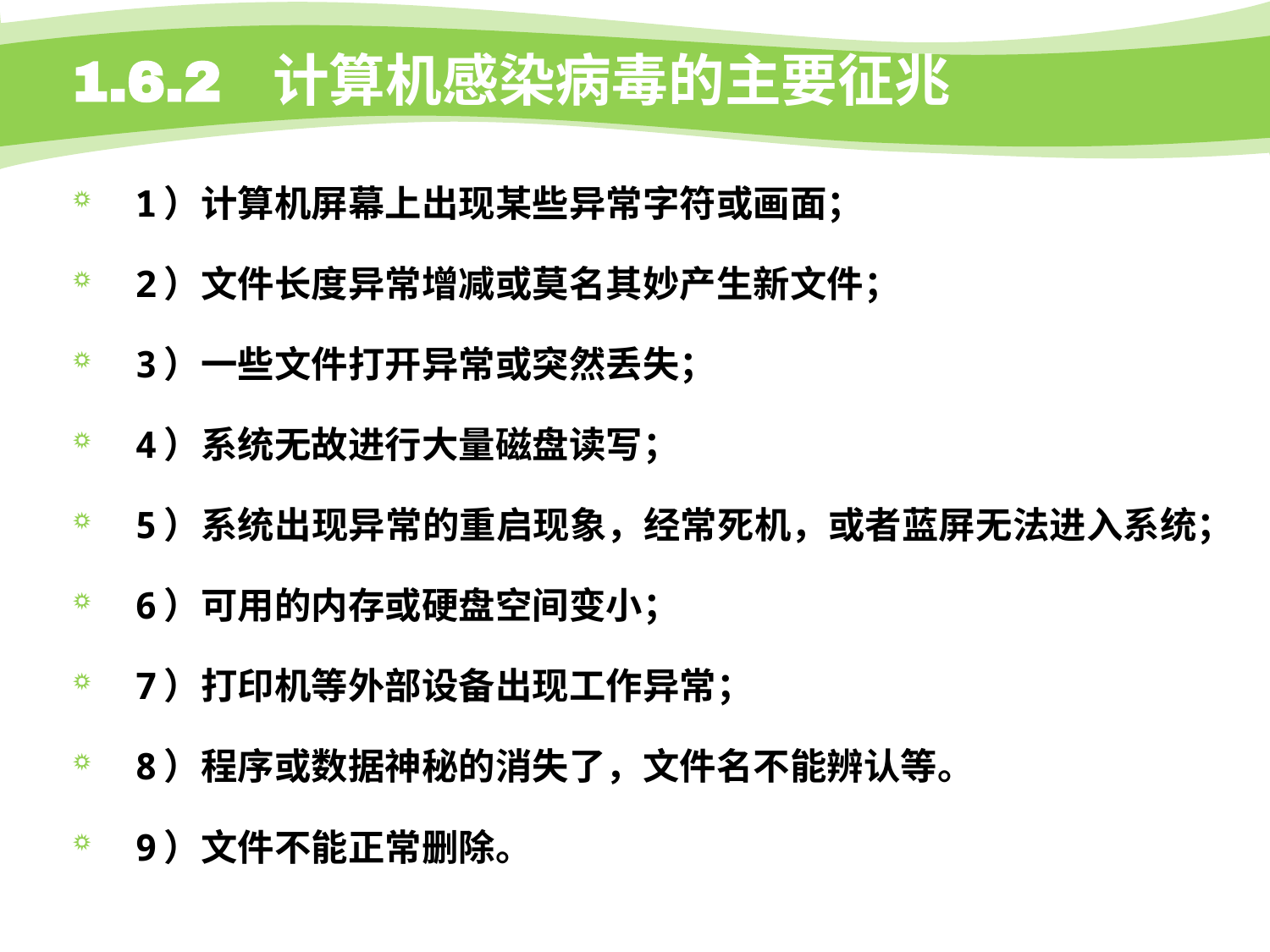

# 1.6.2  计算机感染病毒的主要征兆
1）计算机屏幕上出现某些异常字符或画面；
2）文件长度异常增减或莫名其妙产生新文件；
3）一些文件打开异常或突然丢失；
4）系统无故进行大量磁盘读写；
5）系统出现异常的重启现象，经常死机，或者蓝屏无法进入系统；
6）可用的内存或硬盘空间变小；
7）打印机等外部设备出现工作异常；
8）程序或数据神秘的消失了，文件名不能辨认等。
9）文件不能正常删除。